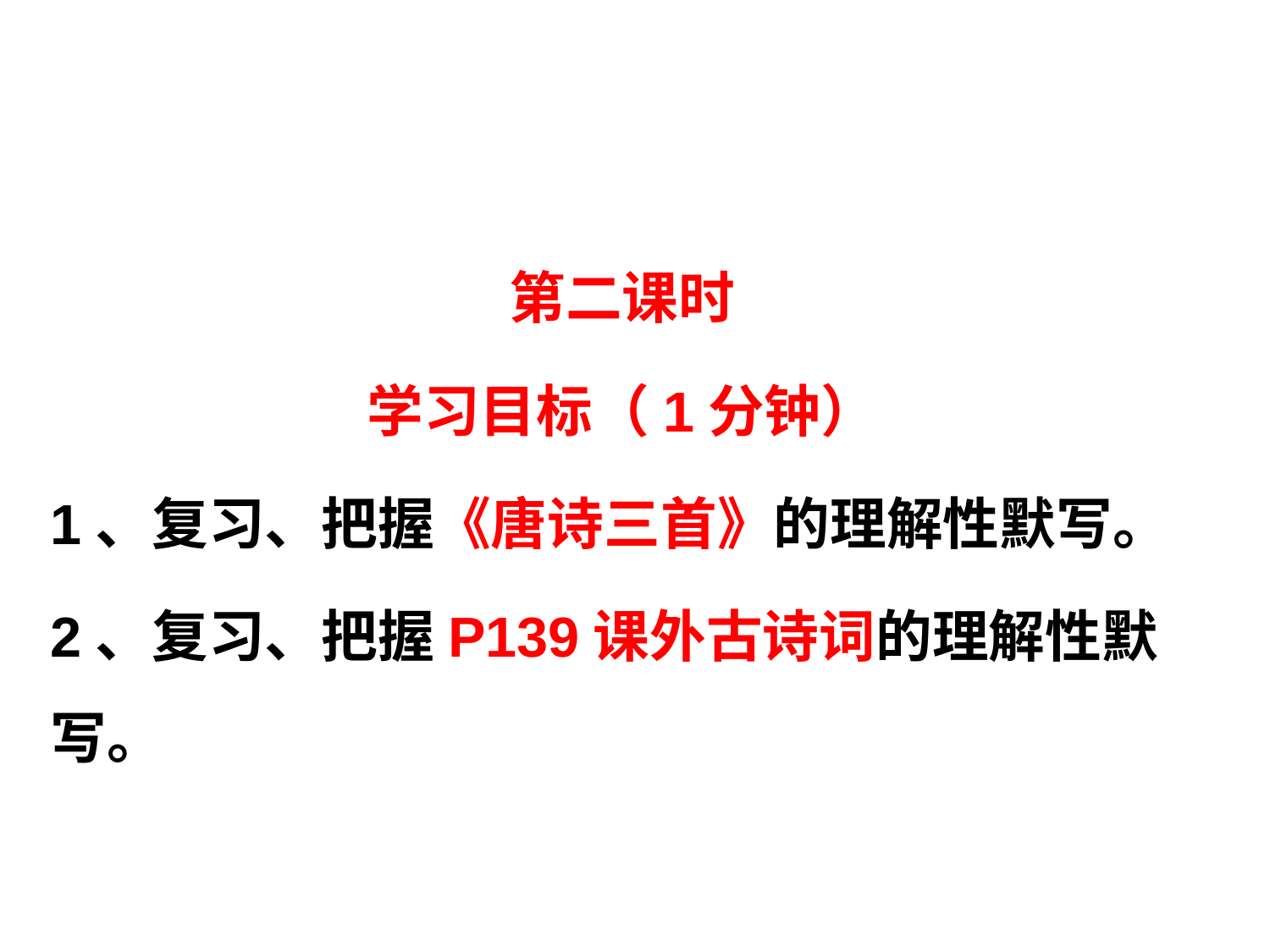

第二课时
学习目标（1分钟）
1、复习、把握《唐诗三首》的理解性默写。
2、复习、把握P139课外古诗词的理解性默写。